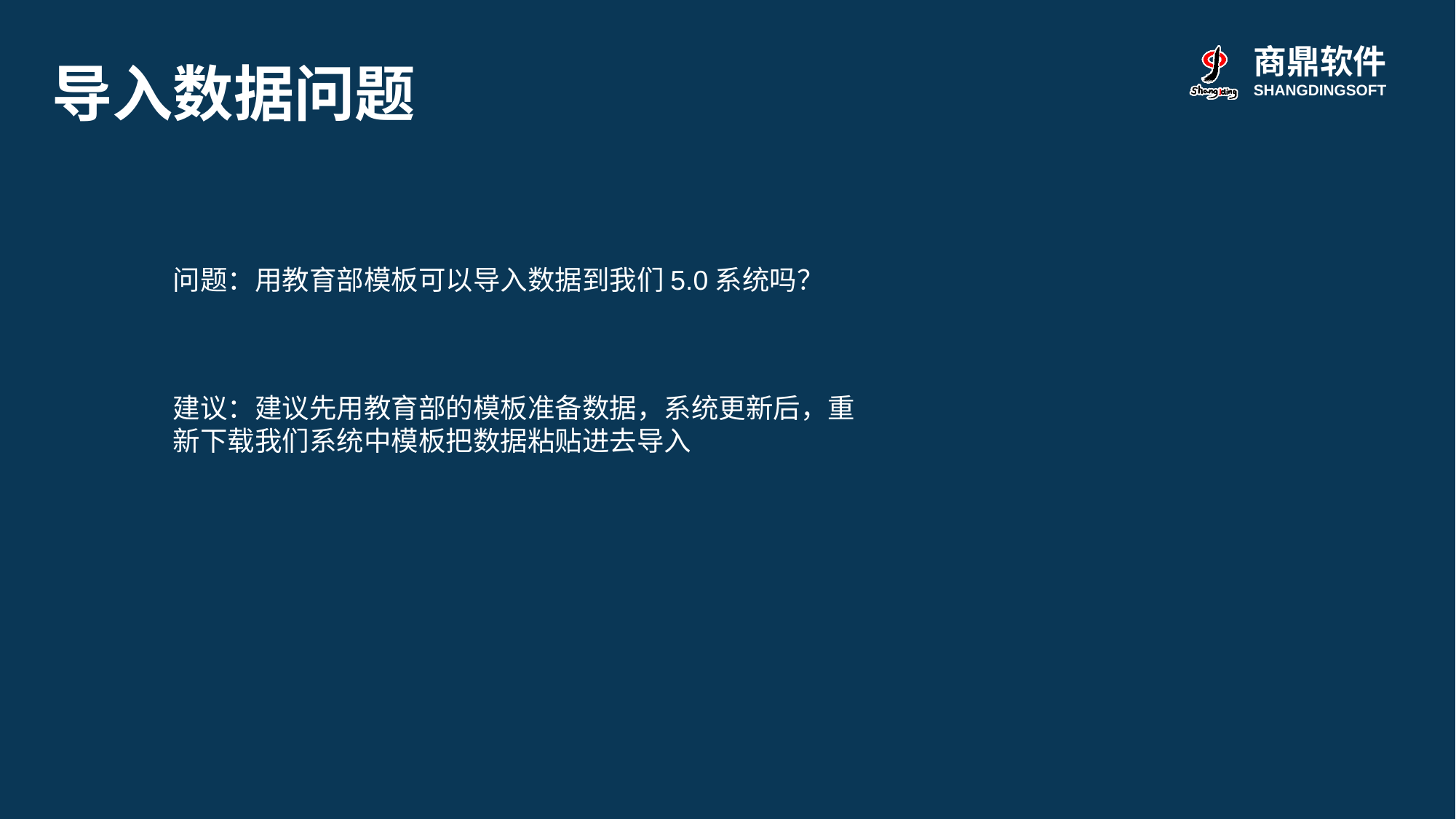

导入数据问题
问题：用教育部模板可以导入数据到我们5.0系统吗？
建议：建议先用教育部的模板准备数据，系统更新后，重新下载我们系统中模板把数据粘贴进去导入